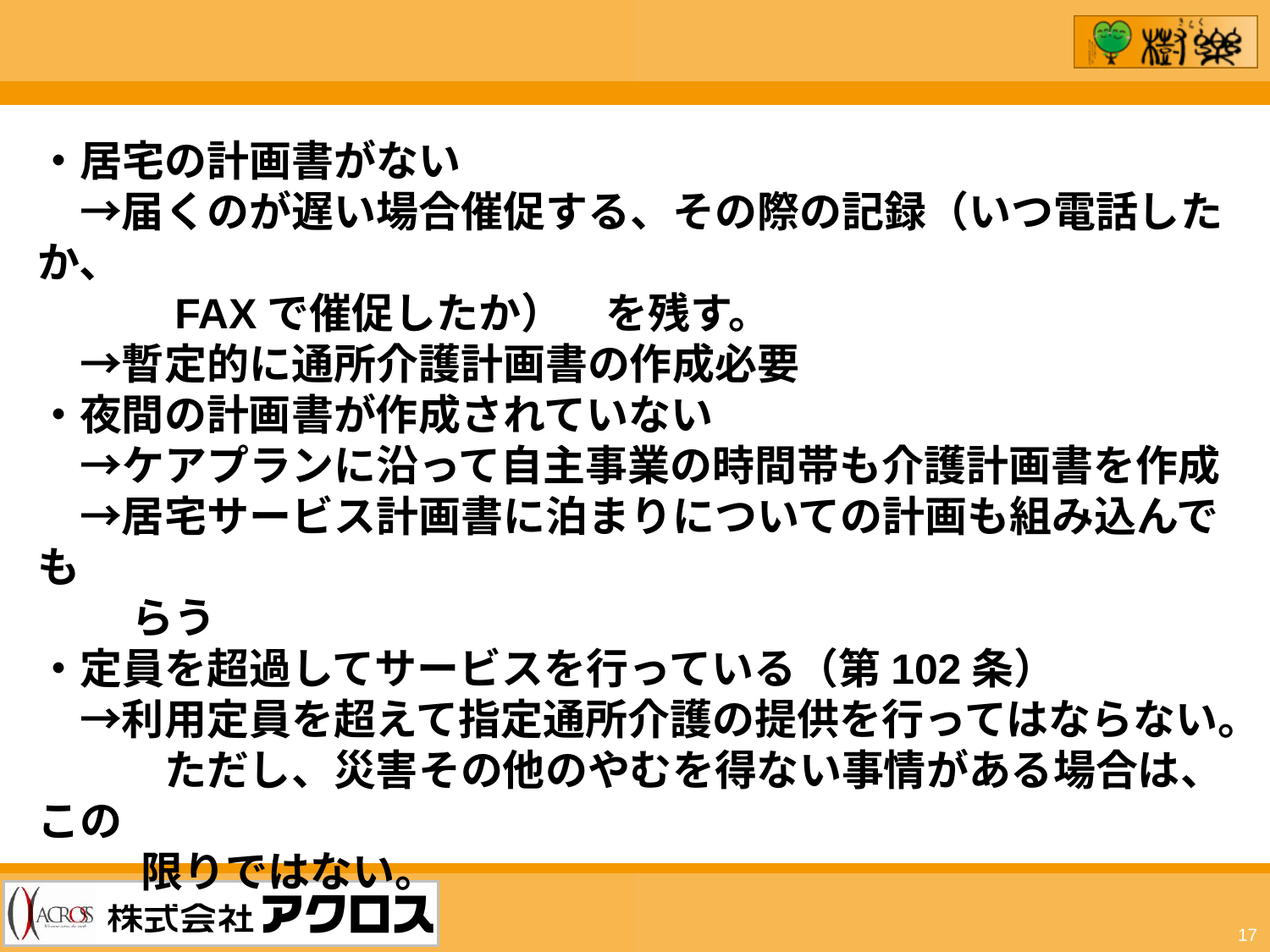

・居宅の計画書がない
　→届くのが遅い場合催促する、その際の記録（いつ電話したか、
　　　FAXで催促したか）　を残す。
　→暫定的に通所介護計画書の作成必要
・夜間の計画書が作成されていない
　→ケアプランに沿って自主事業の時間帯も介護計画書を作成
　→居宅サービス計画書に泊まりについての計画も組み込んでも
　　 らう
・定員を超過してサービスを行っている（第102条）
　→利用定員を超えて指定通所介護の提供を行ってはならない。
　　　ただし、災害その他のやむを得ない事情がある場合は、この
　　  限りではない。

17